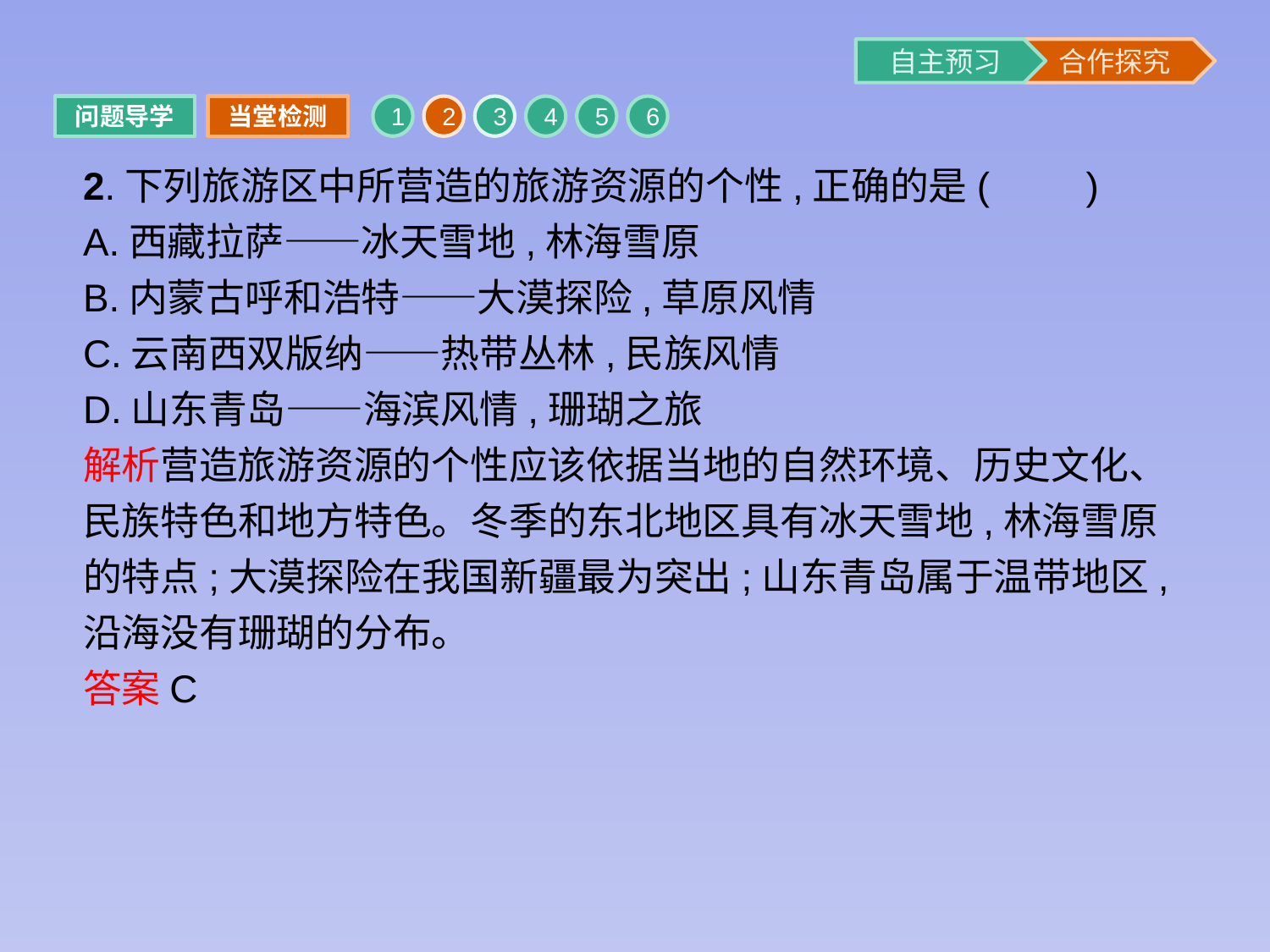

问题导学
当堂检测
1
2
3
4
5
6
2.下列旅游区中所营造的旅游资源的个性,正确的是(　　)
A.西藏拉萨——冰天雪地,林海雪原
B.内蒙古呼和浩特——大漠探险,草原风情
C.云南西双版纳——热带丛林,民族风情
D.山东青岛——海滨风情,珊瑚之旅
解析营造旅游资源的个性应该依据当地的自然环境、历史文化、民族特色和地方特色。冬季的东北地区具有冰天雪地,林海雪原的特点;大漠探险在我国新疆最为突出;山东青岛属于温带地区,沿海没有珊瑚的分布。
答案C